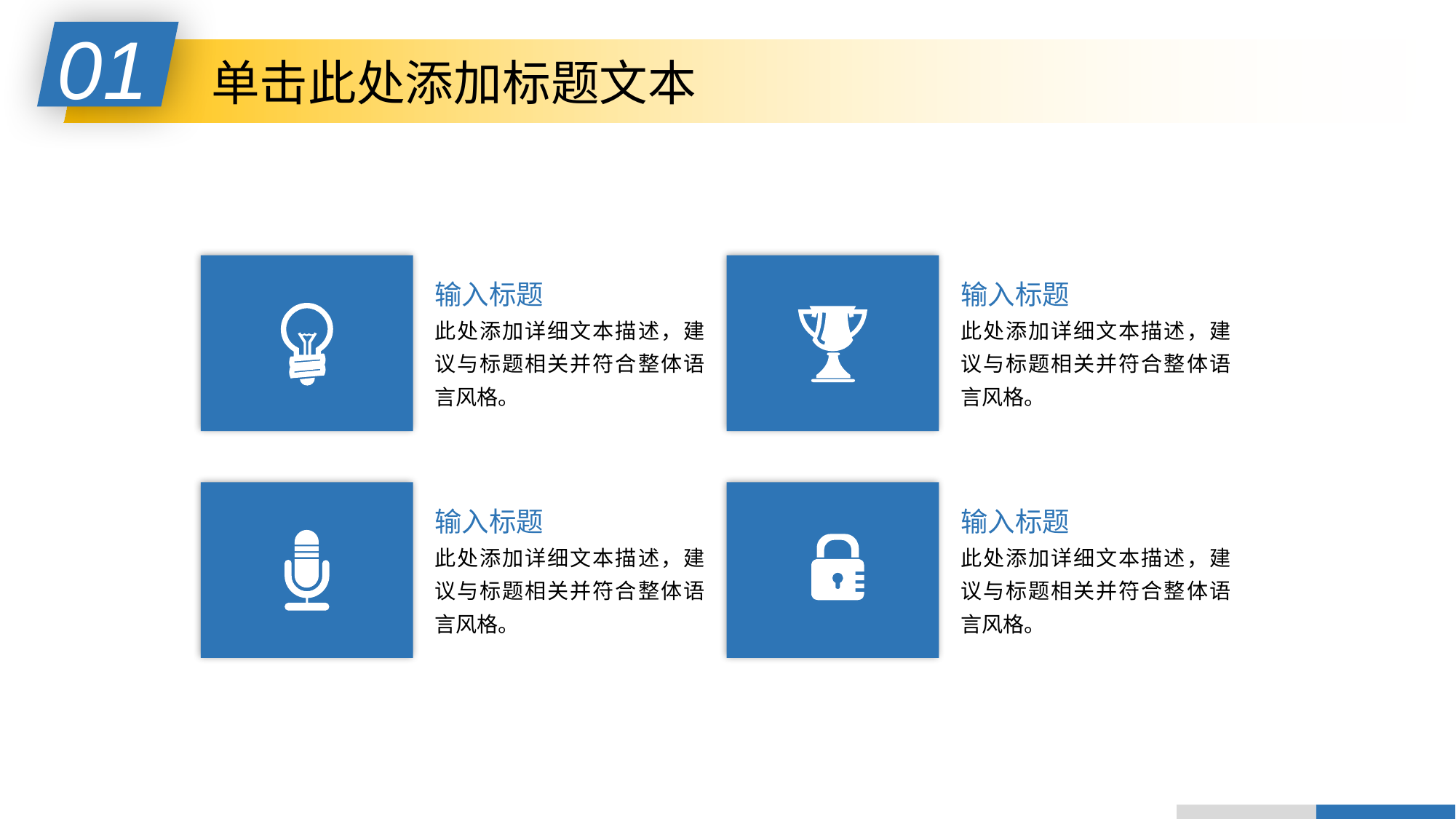

01
单击此处添加标题文本
输入标题
此处添加详细文本描述，建议与标题相关并符合整体语言风格。
输入标题
此处添加详细文本描述，建议与标题相关并符合整体语言风格。

输入标题
此处添加详细文本描述，建议与标题相关并符合整体语言风格。
输入标题
此处添加详细文本描述，建议与标题相关并符合整体语言风格。